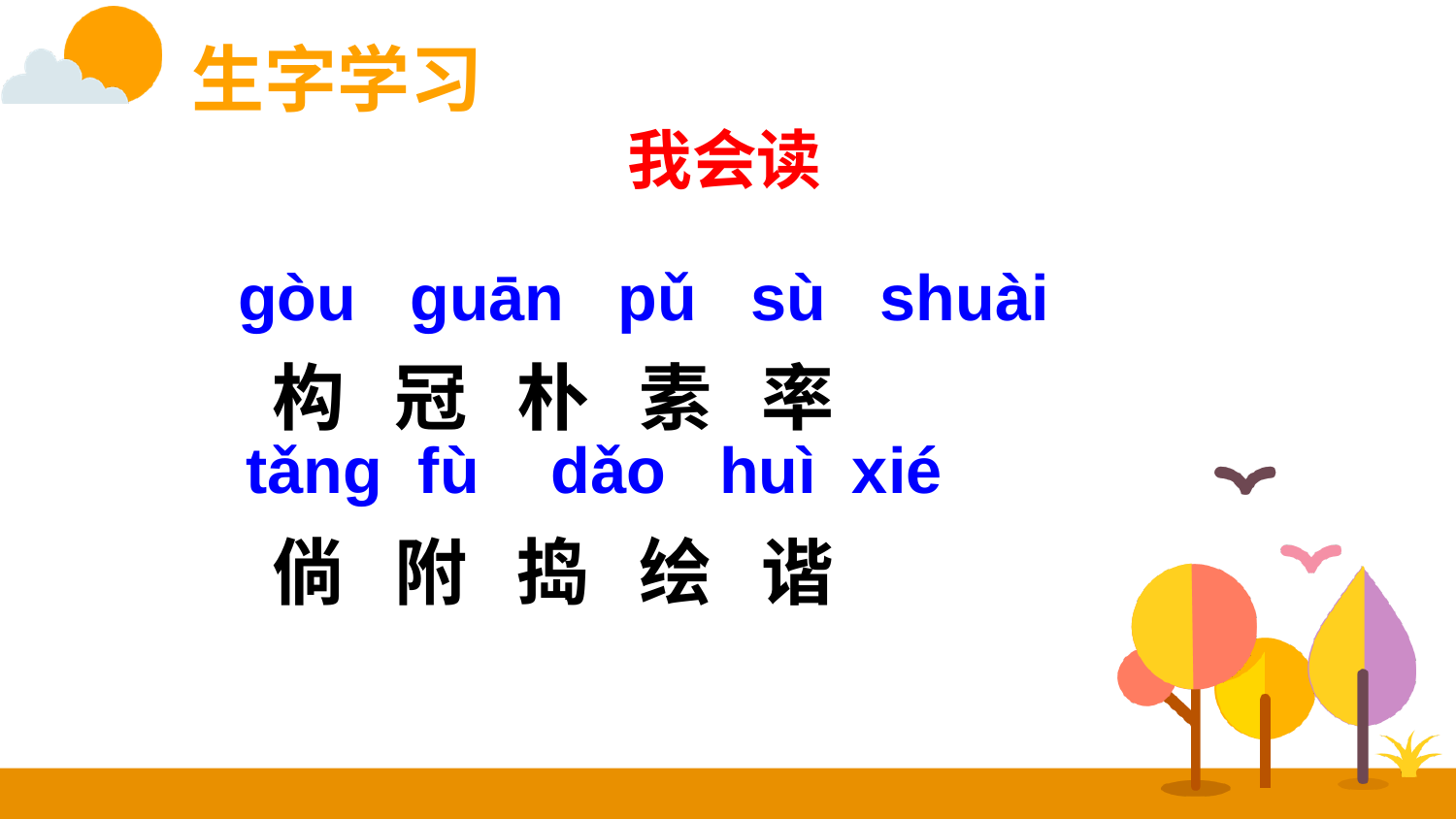

生字学习
我会读
ɡòu   ɡuān   pǔ   sù   shuài
构   冠   朴   素   率
倘   附   捣   绘   谐
tǎnɡ  fù    dǎo   huì  xié